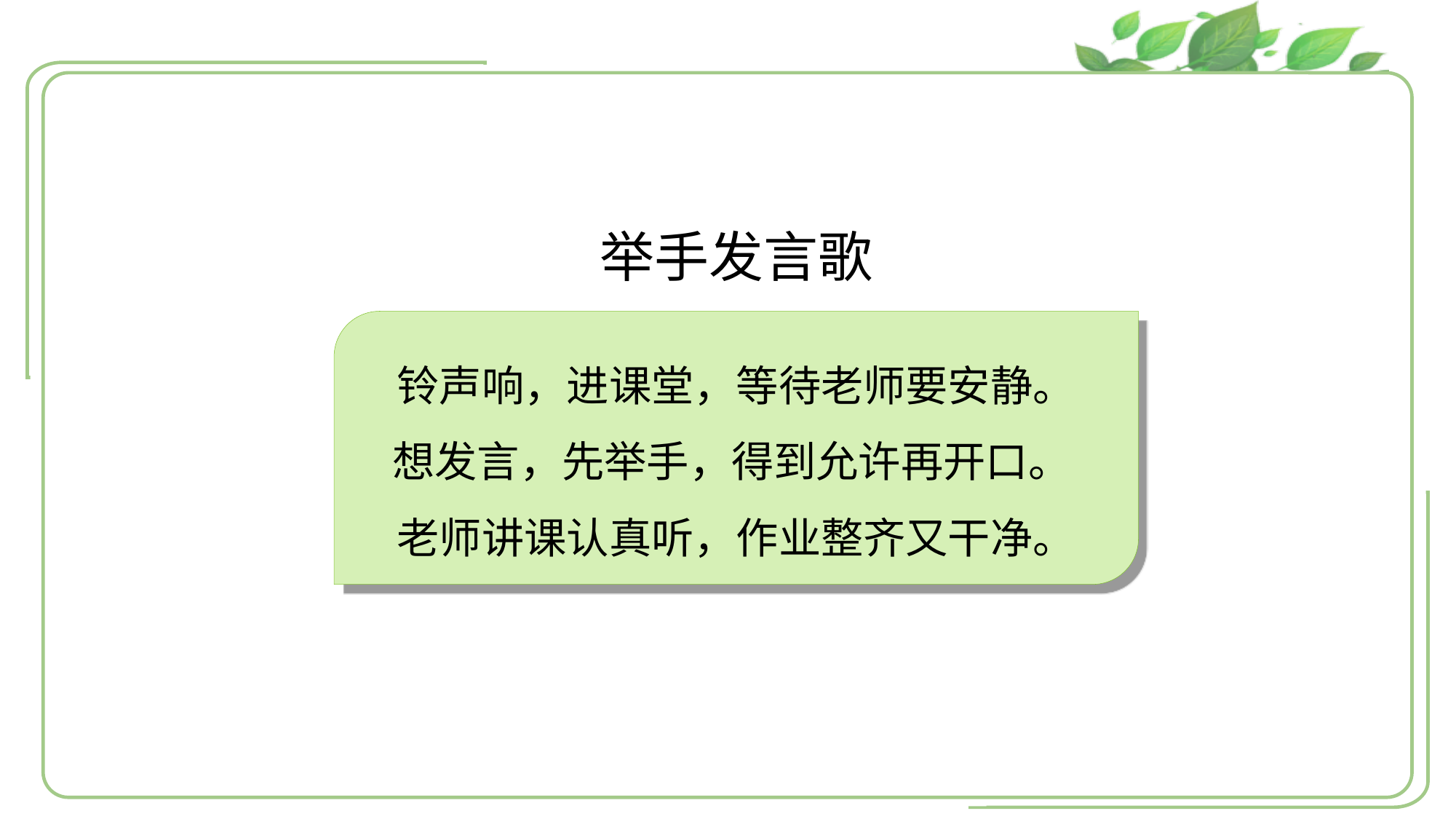

举手发言歌
铃声响，进课堂，等待老师要安静。
想发言，先举手，得到允许再开口。
老师讲课认真听，作业整齐又干净。